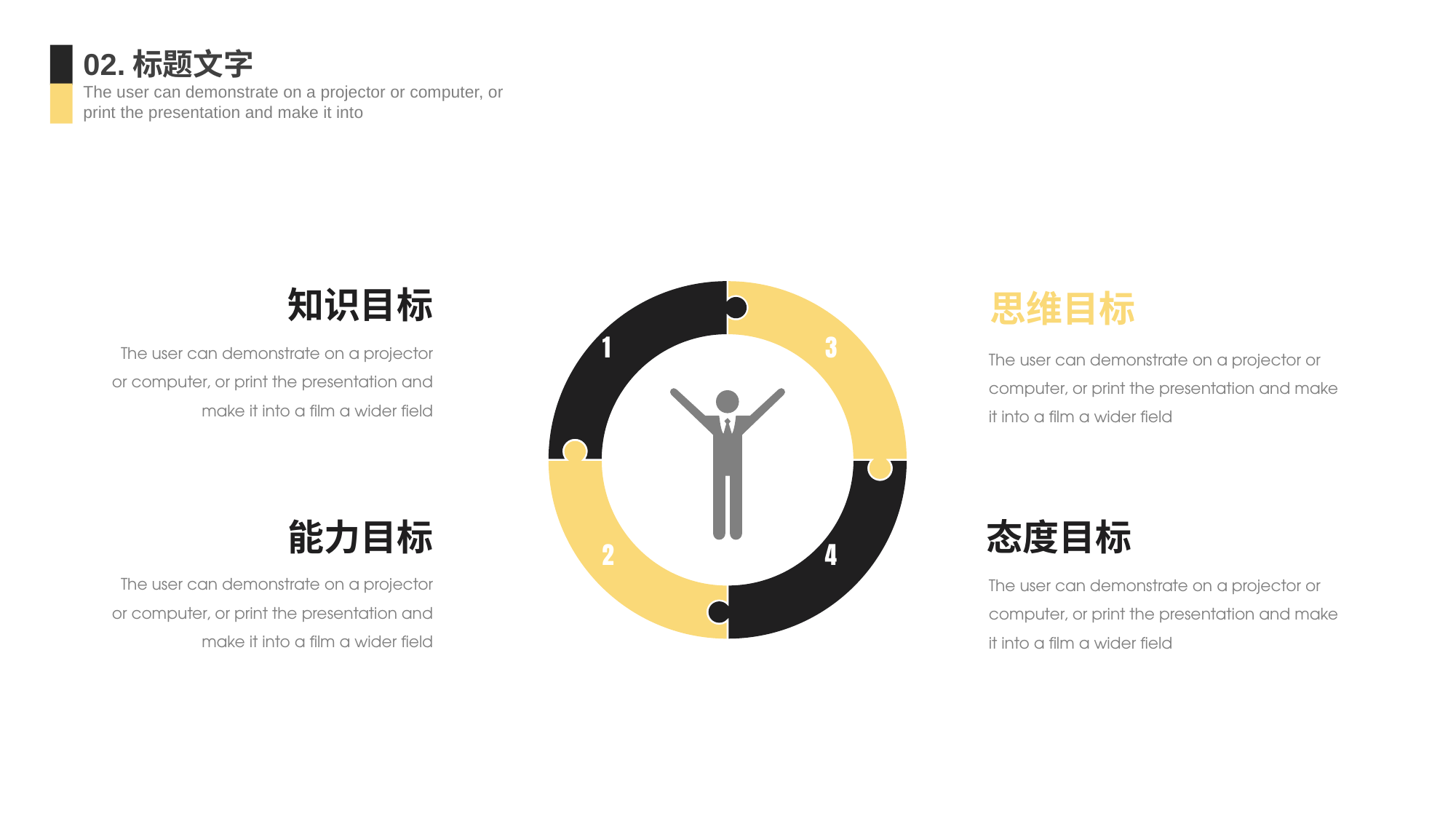

02.标题文字

The user can demonstrate on a projector or computer, or print the presentation and make it into

知识目标
思维目标

The user can demonstrate on a projector or computer, or print the presentation and make it into a film a wider field
1
3
The user can demonstrate on a projector or computer, or print the presentation and make it into a film a wider field

能力目标
态度目标
2
4
The user can demonstrate on a projector or computer, or print the presentation and make it into a film a wider field
The user can demonstrate on a projector or computer, or print the presentation and make it into a film a wider field